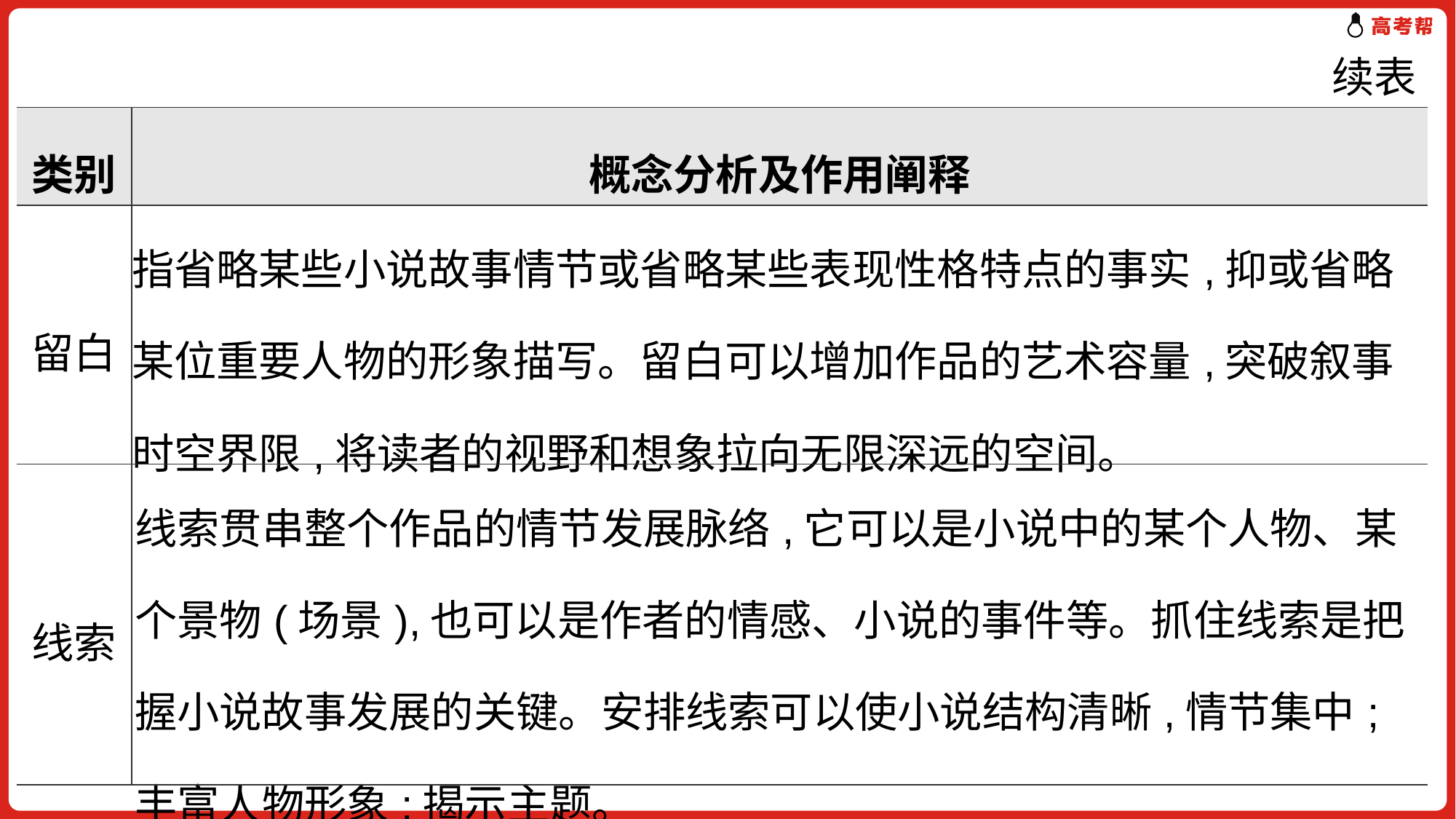

续表
| 类别 | 概念分析及作用阐释 |
| --- | --- |
| 留白 | 指省略某些小说故事情节或省略某些表现性格特点的事实,抑或省略某位重要人物的形象描写。留白可以增加作品的艺术容量,突破叙事时空界限,将读者的视野和想象拉向无限深远的空间。 |
| 线索 | 线索贯串整个作品的情节发展脉络,它可以是小说中的某个人物、某个景物(场景),也可以是作者的情感、小说的事件等。抓住线索是把握小说故事发展的关键。安排线索可以使小说结构清晰,情节集中;丰富人物形象;揭示主题。 |